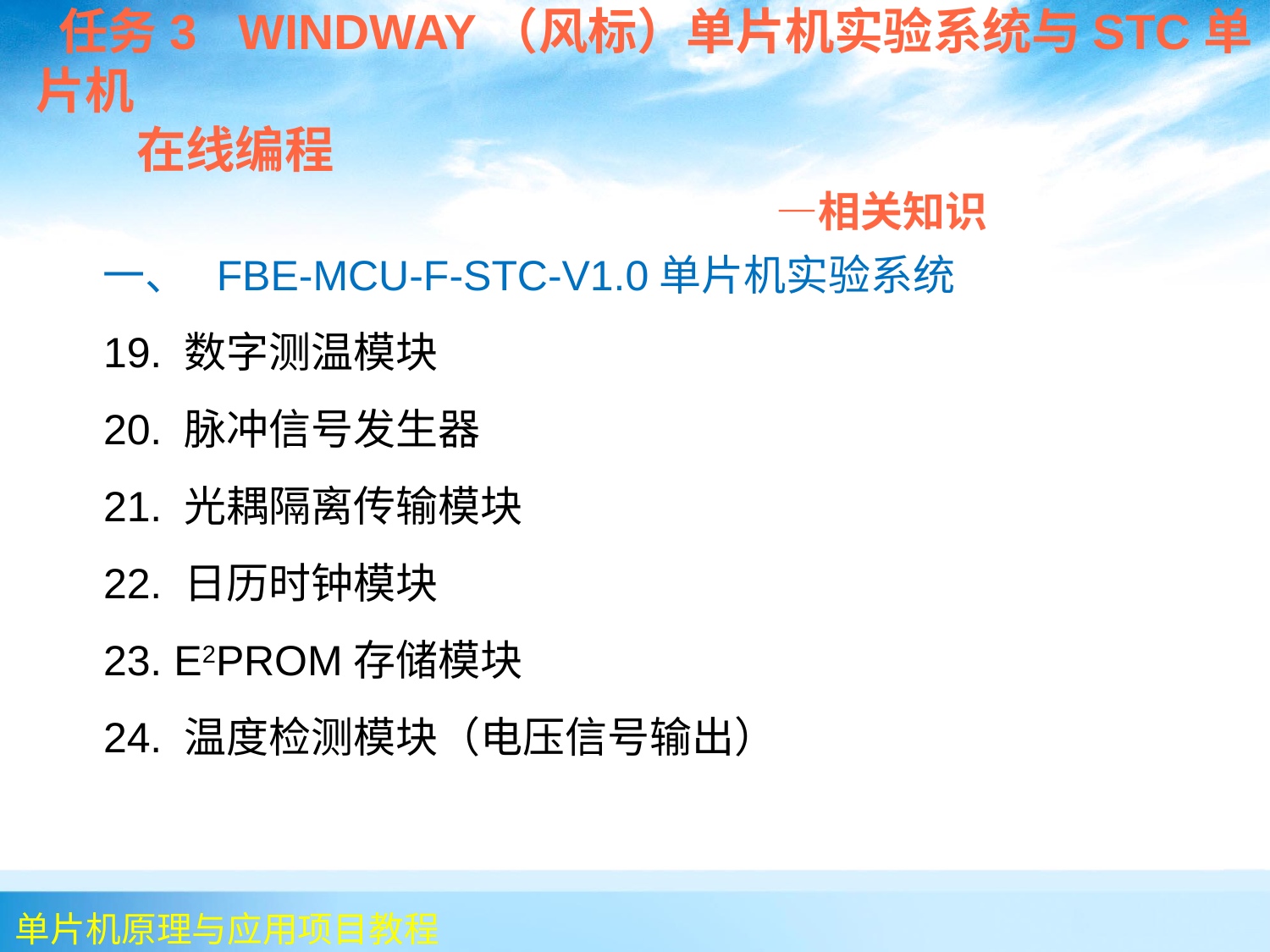

任务3   WINDWAY（风标）单片机实验系统与STC单片机
         在线编程
                                                                  —相关知识
    一、  FBE-MCU-F-STC-V1.0单片机实验系统
    19. 数字测温模块
    20. 脉冲信号发生器
    21. 光耦隔离传输模块
    22. 日历时钟模块
    23. E2PROM存储模块
    24. 温度检测模块（电压信号输出）